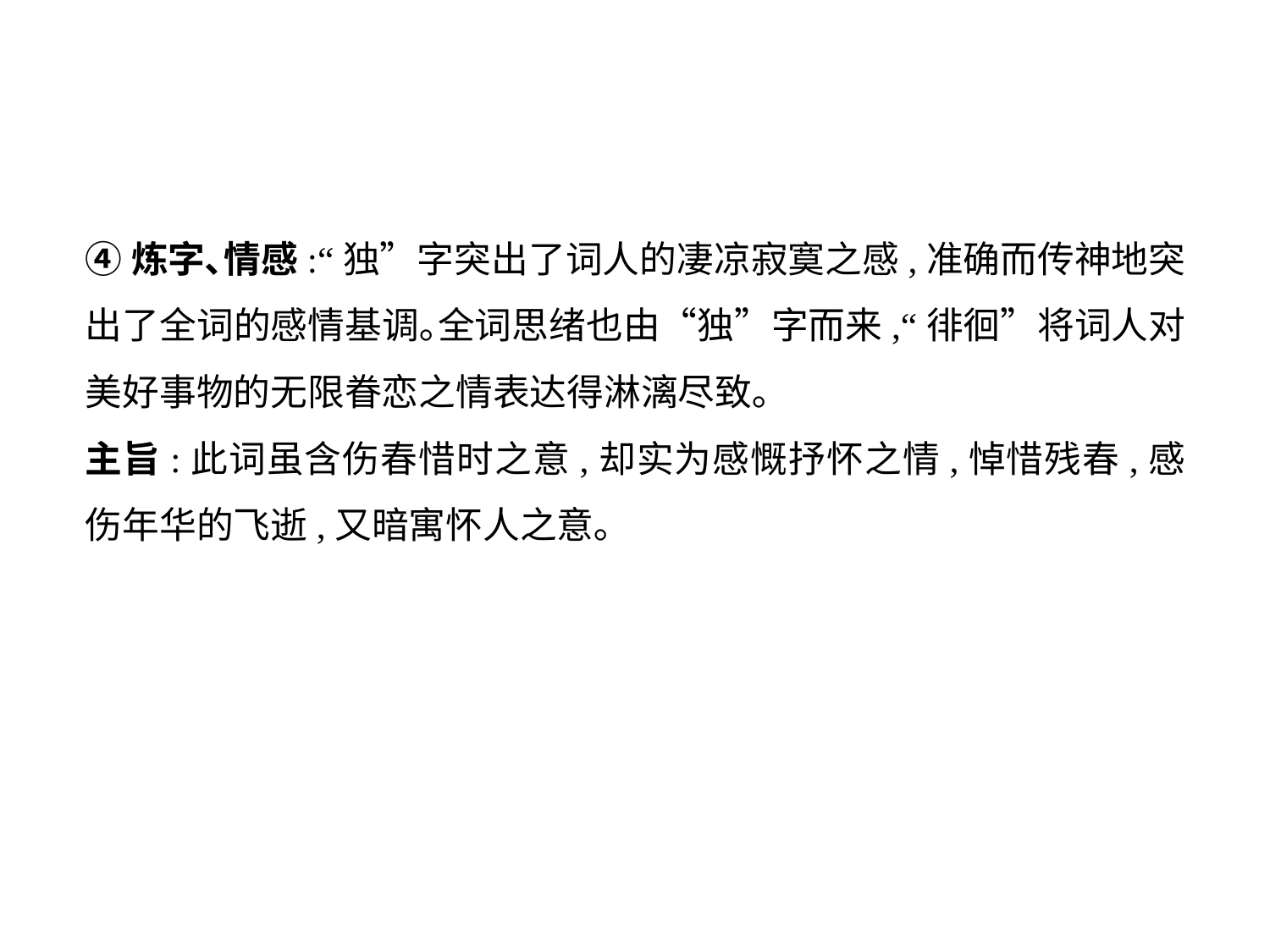

④炼字､情感:“独”字突出了词人的凄凉寂寞之感,准确而传神地突出了全词的感情基调｡全词思绪也由“独”字而来,“徘徊”将词人对美好事物的无限眷恋之情表达得淋漓尽致｡
主旨:此词虽含伤春惜时之意,却实为感慨抒怀之情,悼惜残春,感伤年华的飞逝,又暗寓怀人之意｡